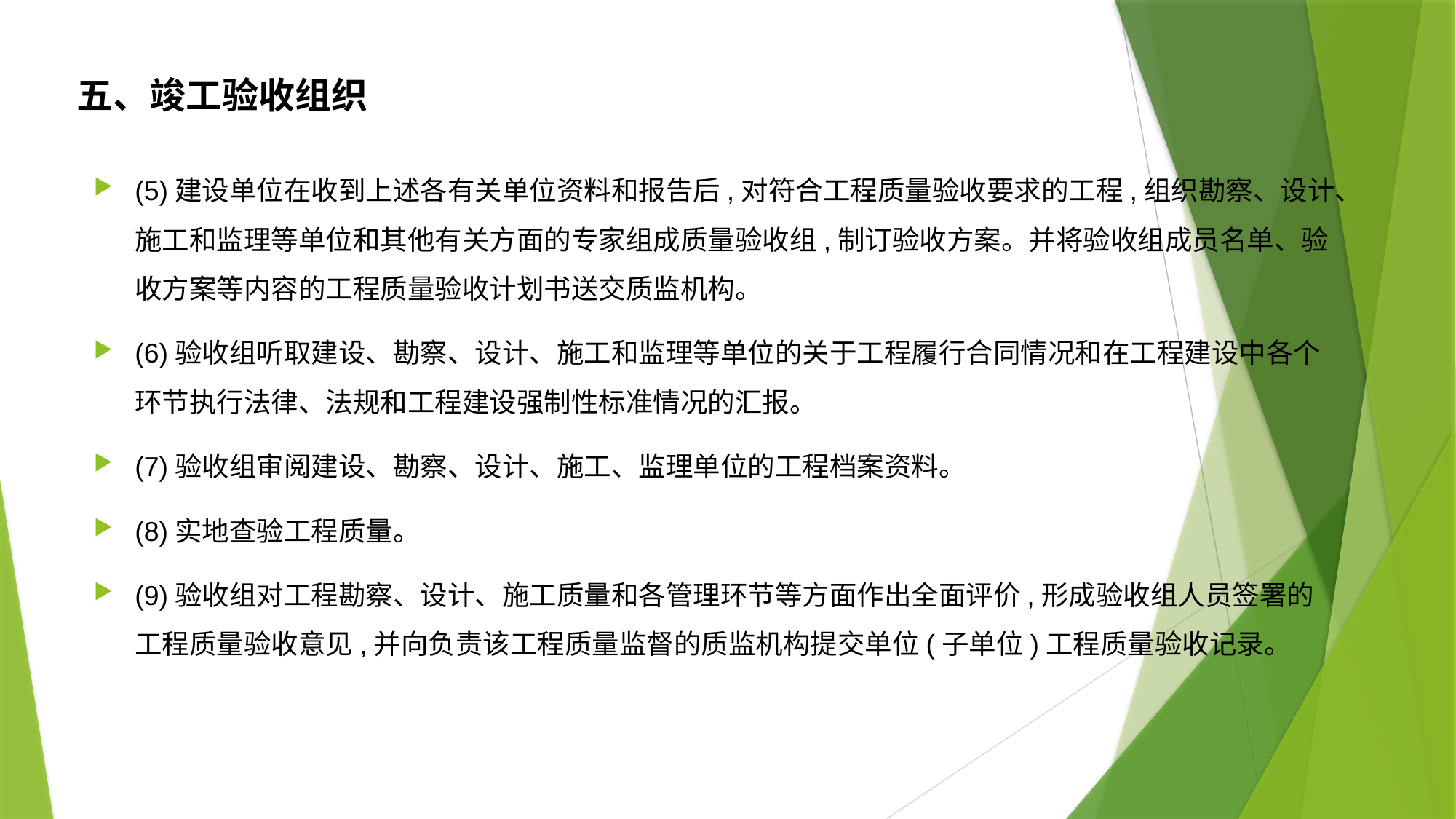

五、竣工验收组织
(5)建设单位在收到上述各有关单位资料和报告后,对符合工程质量验收要求的工程,组织勘察、设计、施工和监理等单位和其他有关方面的专家组成质量验收组,制订验收方案。并将验收组成员名单、验收方案等内容的工程质量验收计划书送交质监机构。
(6)验收组听取建设、勘察、设计、施工和监理等单位的关于工程履行合同情况和在工程建设中各个环节执行法律、法规和工程建设强制性标准情况的汇报。
(7)验收组审阅建设、勘察、设计、施工、监理单位的工程档案资料。
(8)实地查验工程质量。
(9)验收组对工程勘察、设计、施工质量和各管理环节等方面作出全面评价,形成验收组人员签署的工程质量验收意见,并向负责该工程质量监督的质监机构提交单位(子单位)工程质量验收记录。